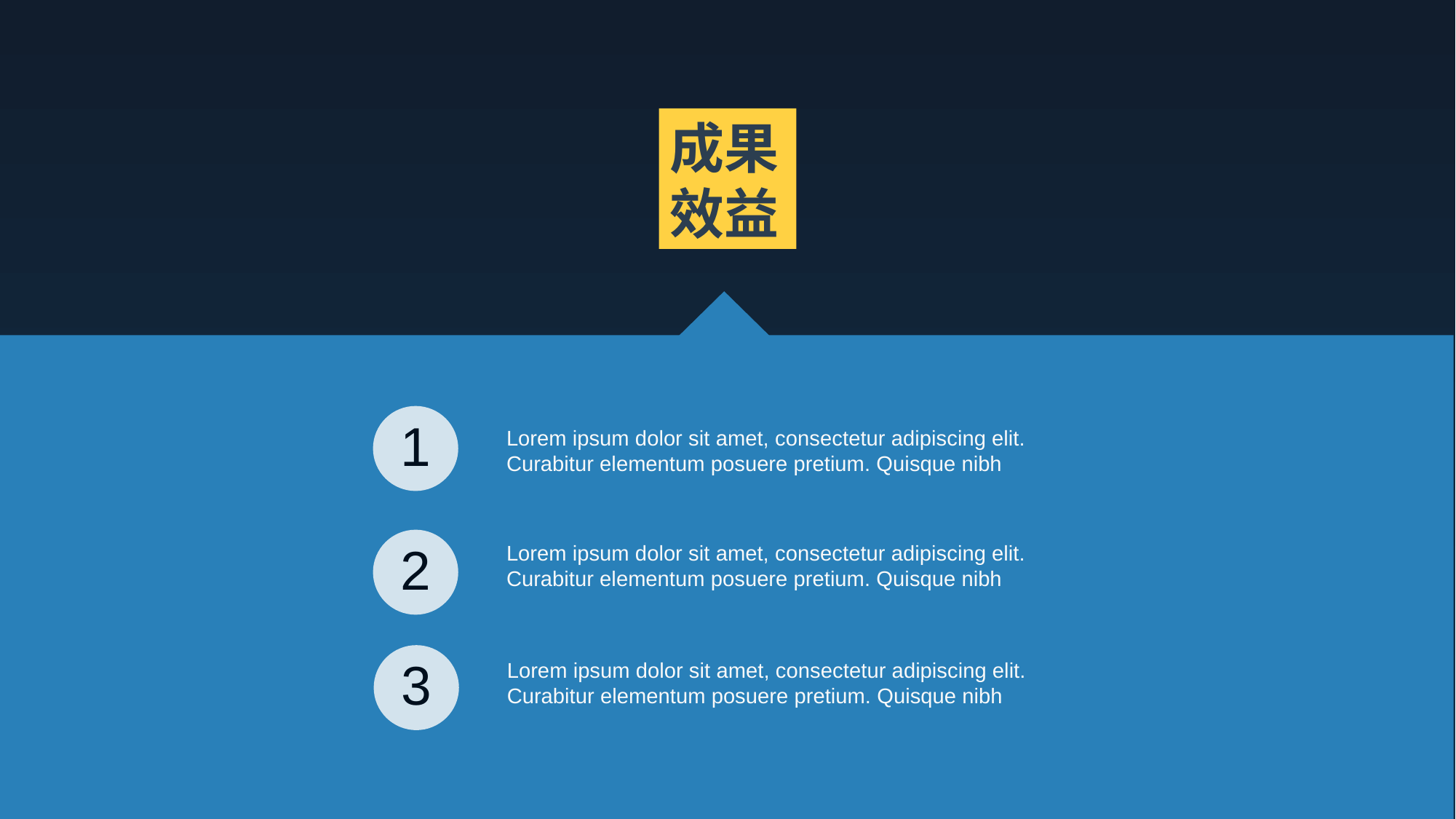

成果效益

1
Lorem ipsum dolor sit amet, consectetur adipiscing elit. Curabitur elementum posuere pretium. Quisque nibh
2
Lorem ipsum dolor sit amet, consectetur adipiscing elit. Curabitur elementum posuere pretium. Quisque nibh
3
Lorem ipsum dolor sit amet, consectetur adipiscing elit. Curabitur elementum posuere pretium. Quisque nibh